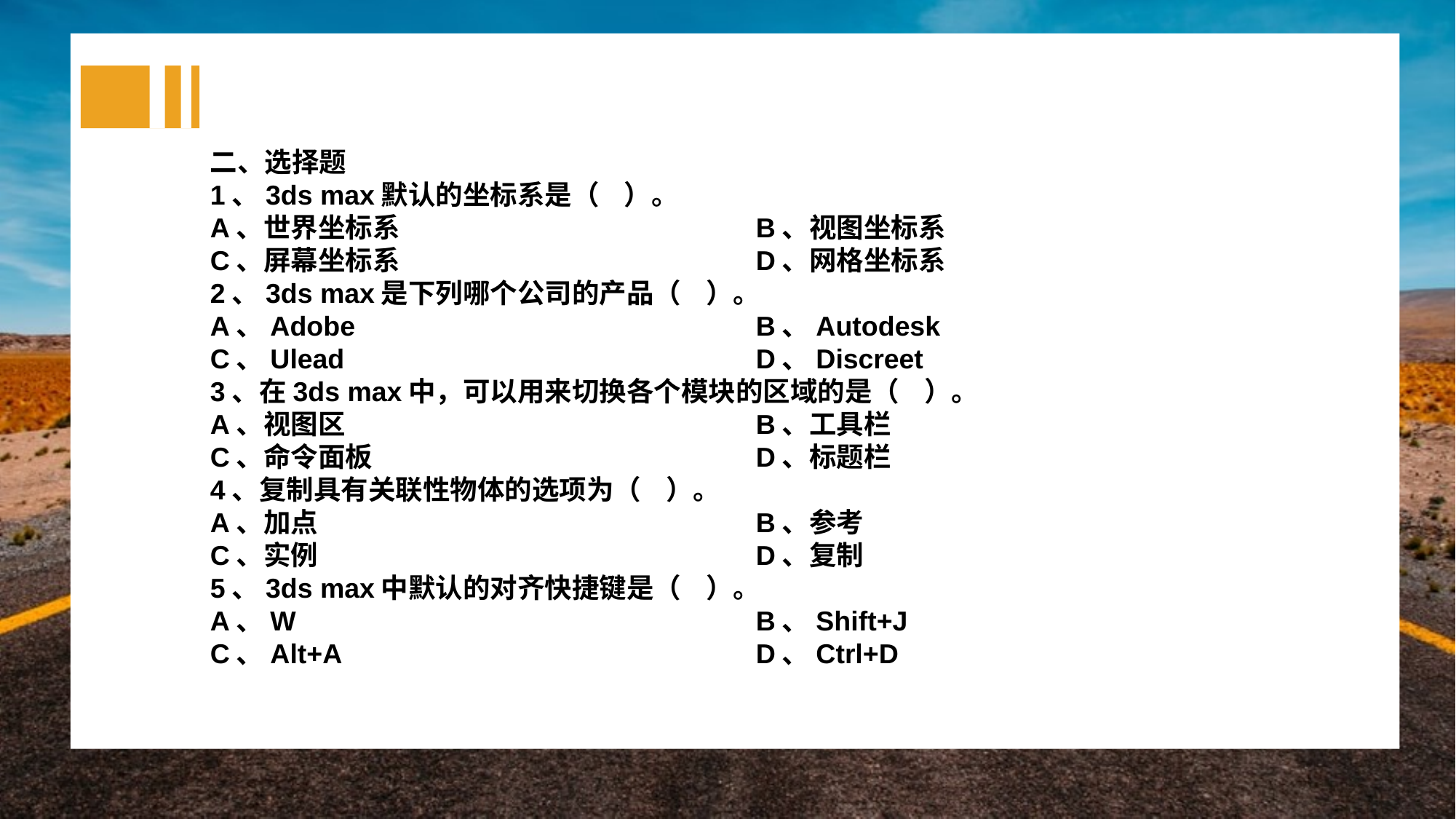

二、选择题
1、3ds max默认的坐标系是（    ）。
A、世界坐标系				B、视图坐标系
C、屏幕坐标系				D、网格坐标系
2、3ds max是下列哪个公司的产品（    ）。
A、Adobe				B、Autodesk
C、Ulead				D、Discreet
3、在3ds max中，可以用来切换各个模块的区域的是（    ）。
A、视图区				B、工具栏
C、命令面板				D、标题栏
4、复制具有关联性物体的选项为（    ）。
A、加点					B、参考
C、实例					D、复制
5、3ds max中默认的对齐快捷键是（    ）。
A、W					B、Shift+J
C、Alt+A				D、Ctrl+D